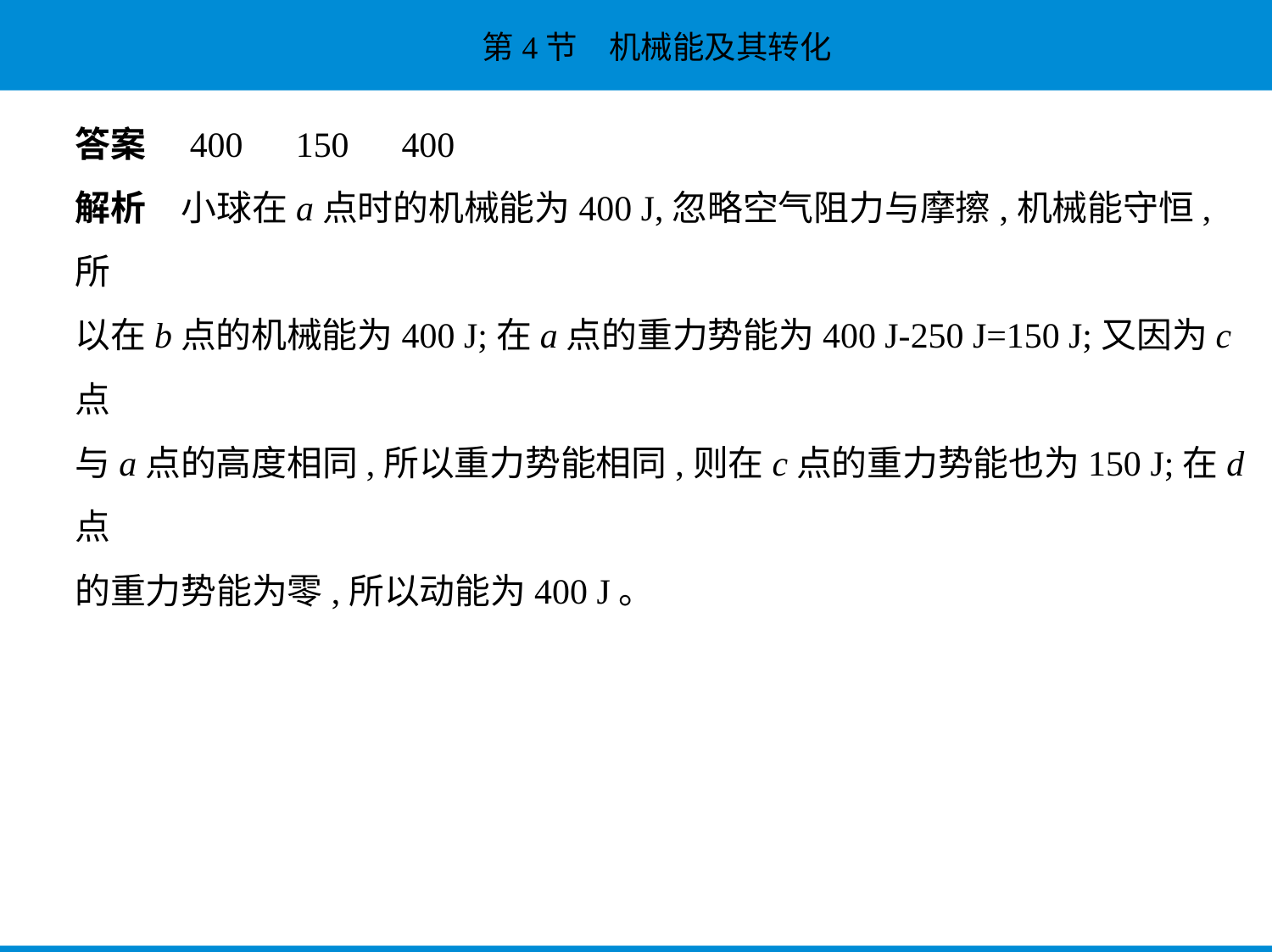

答案　400　150　400
解析　小球在a点时的机械能为400 J,忽略空气阻力与摩擦,机械能守恒,所
以在b点的机械能为400 J;在a点的重力势能为400 J-250 J=150 J;又因为c点
与a点的高度相同,所以重力势能相同,则在c点的重力势能也为150 J;在d点
的重力势能为零,所以动能为400 J。